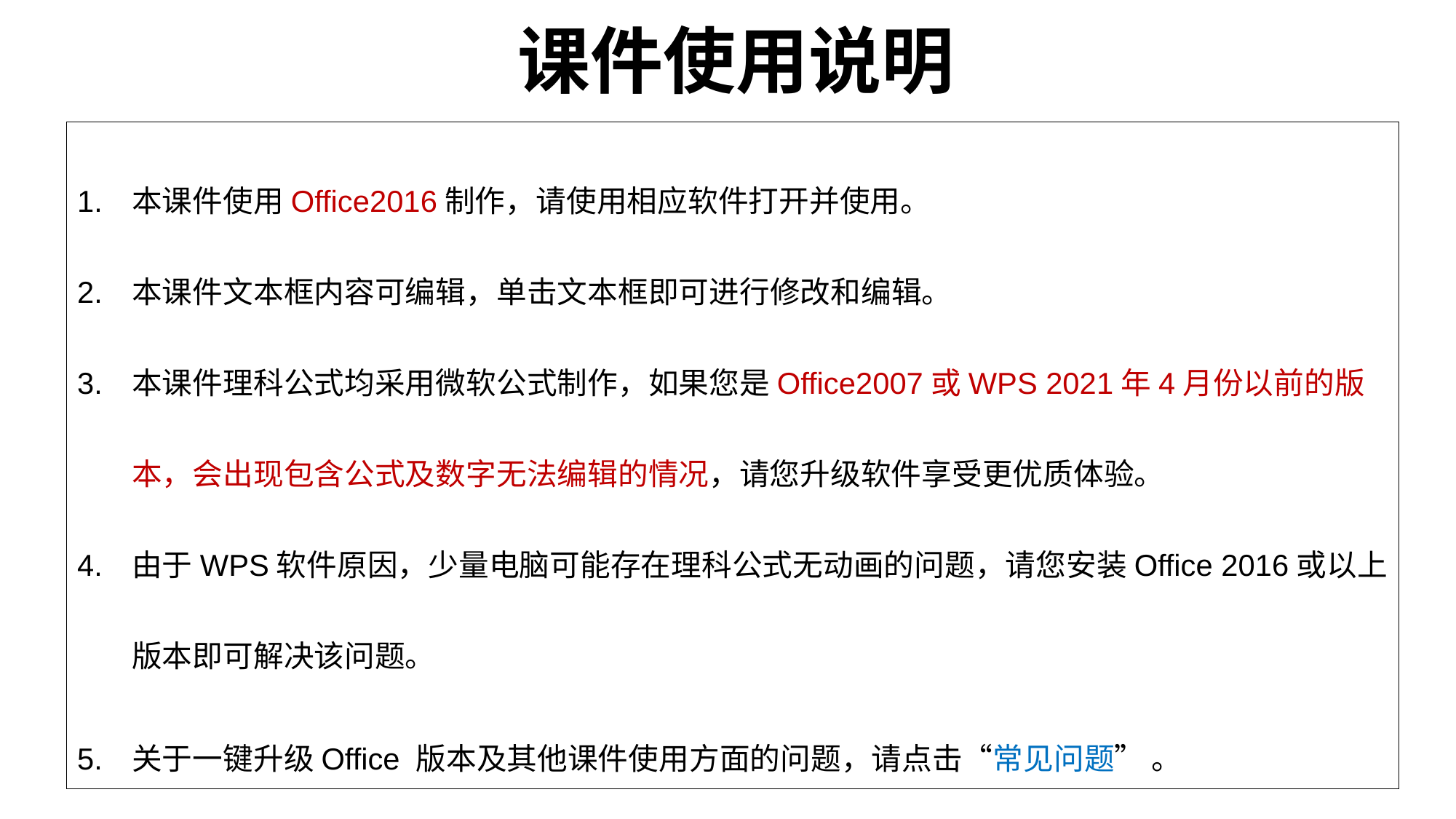

课件使用说明
本课件使用Office2016制作，请使用相应软件打开并使用。
本课件文本框内容可编辑，单击文本框即可进行修改和编辑。
本课件理科公式均采用微软公式制作，如果您是Office2007或WPS 2021年4月份以前的版本，会出现包含公式及数字无法编辑的情况，请您升级软件享受更优质体验。
由于WPS软件原因，少量电脑可能存在理科公式无动画的问题，请您安装Office 2016或以上版本即可解决该问题。
关于一键升级Office 版本及其他课件使用方面的问题，请点击“常见问题” 。